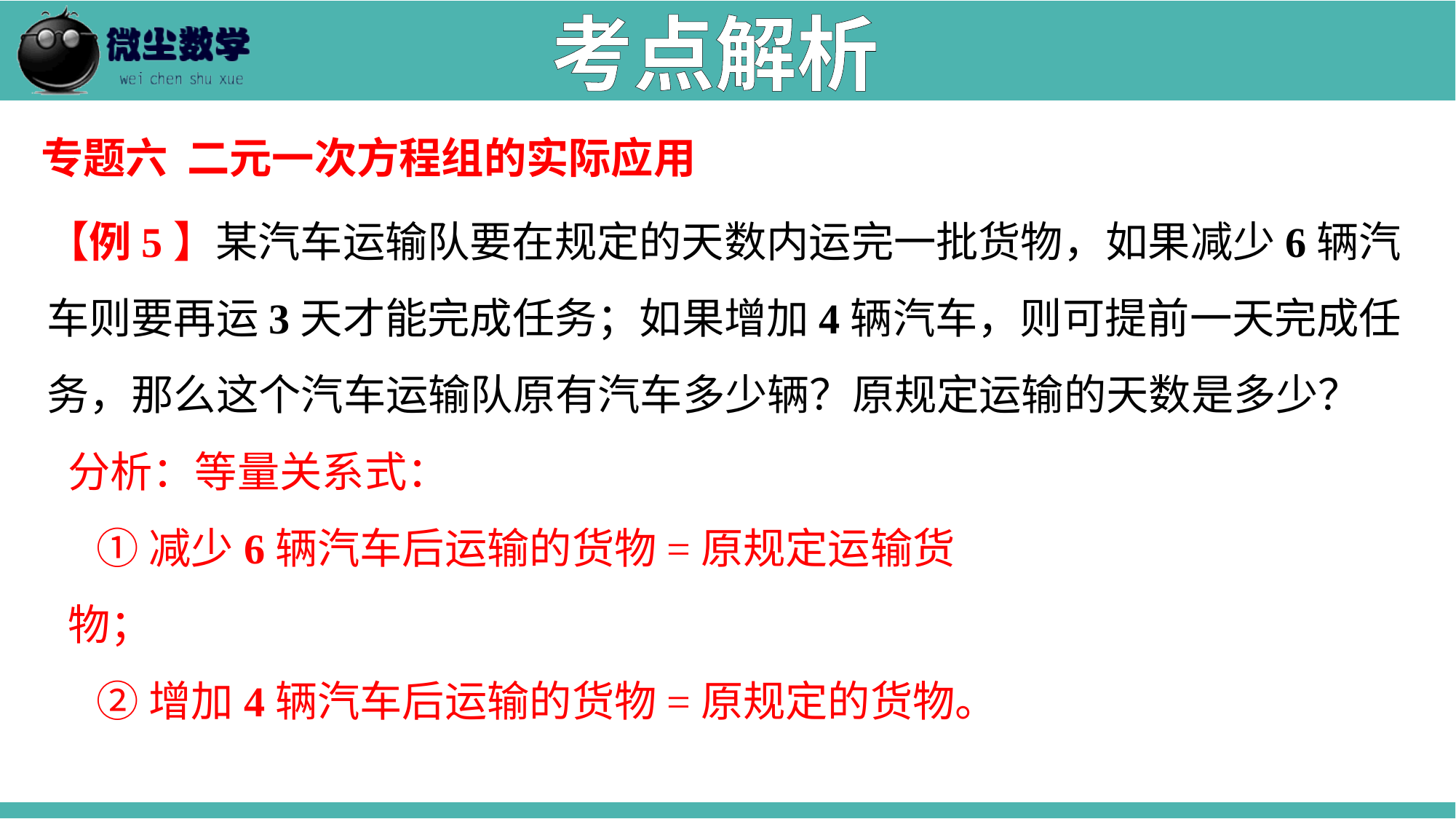

考点解析
专题六  二元一次方程组的实际应用
【例5】某汽车运输队要在规定的天数内运完一批货物，如果减少6辆汽车则要再运3天才能完成任务；如果增加4辆汽车，则可提前一天完成任务，那么这个汽车运输队原有汽车多少辆？原规定运输的天数是多少？

分析：等量关系式：
   ①减少6辆汽车后运输的货物=原规定运输货物；
   ②增加4辆汽车后运输的货物=原规定的货物。